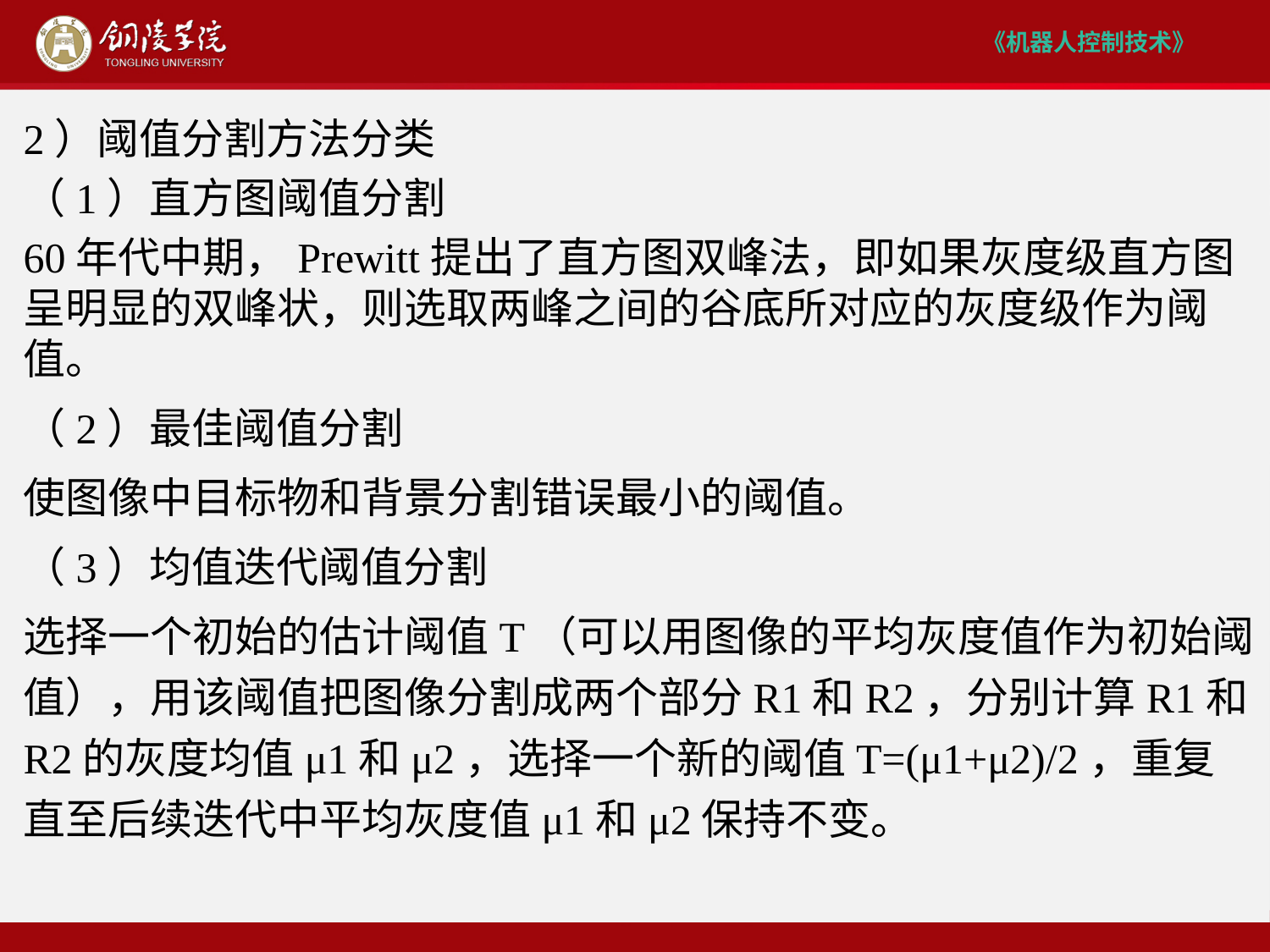

2）阈值分割方法分类
（1）直方图阈值分割
60年代中期，Prewitt提出了直方图双峰法，即如果灰度级直方图呈明显的双峰状，则选取两峰之间的谷底所对应的灰度级作为阈值。
（2）最佳阈值分割
使图像中目标物和背景分割错误最小的阈值。
（3）均值迭代阈值分割
选择一个初始的估计阈值T（可以用图像的平均灰度值作为初始阈值），用该阈值把图像分割成两个部分R1和R2，分别计算R1和R2的灰度均值μ1和μ2，选择一个新的阈值T=(μ1+μ2)/2，重复直至后续迭代中平均灰度值μ1和μ2保持不变。